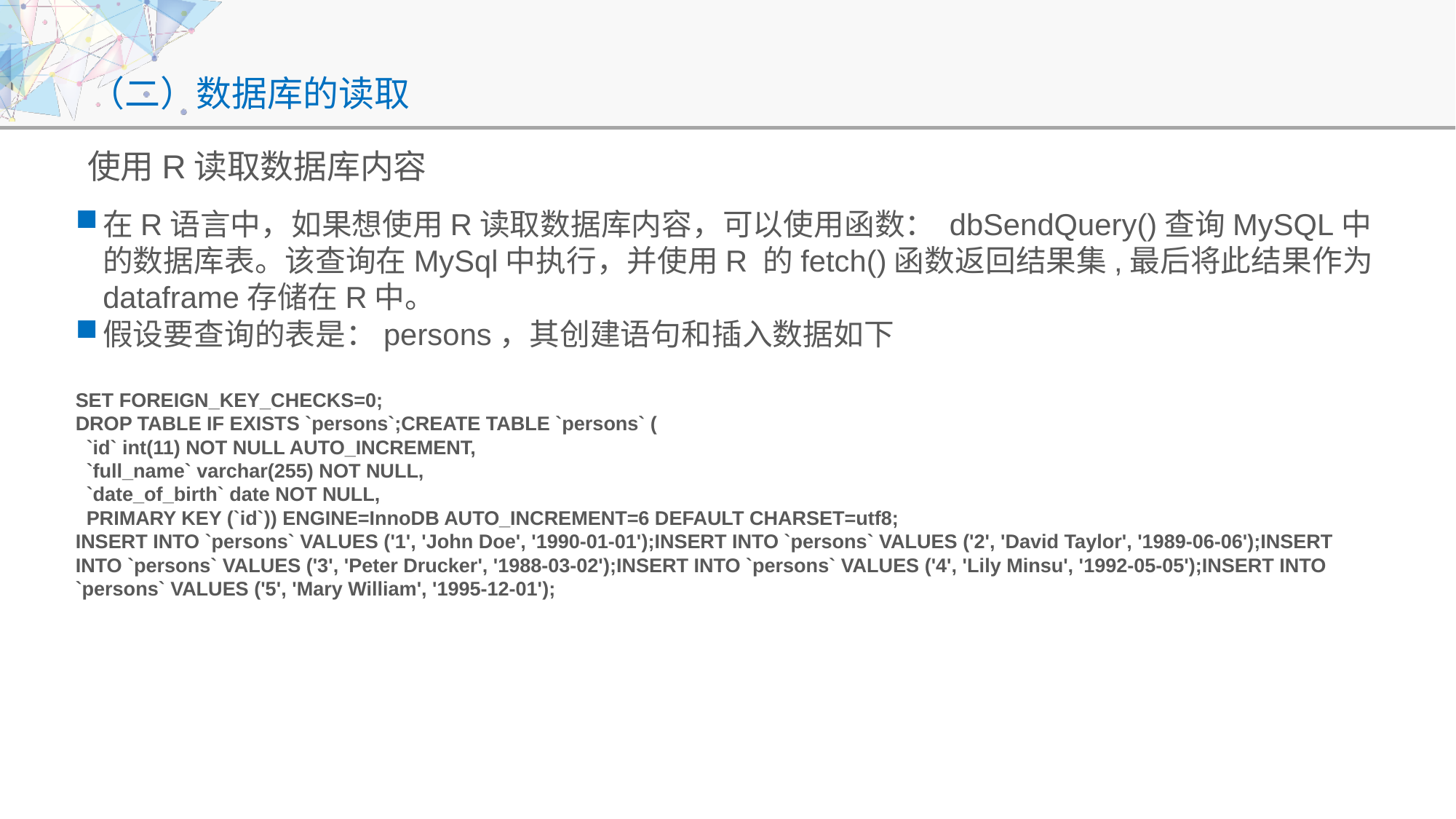

# （二）数据库的读取
使用R读取数据库内容
在R语言中，如果想使用R读取数据库内容，可以使用函数： dbSendQuery()查询MySQL中的数据库表。该查询在MySql中执行，并使用R 的fetch()函数返回结果集,最后将此结果作为dataframe存储在R中。
假设要查询的表是：persons，其创建语句和插入数据如下

SET FOREIGN_KEY_CHECKS=0;
DROP TABLE IF EXISTS `persons`;CREATE TABLE `persons` (
  `id` int(11) NOT NULL AUTO_INCREMENT,
  `full_name` varchar(255) NOT NULL,
  `date_of_birth` date NOT NULL,
  PRIMARY KEY (`id`)) ENGINE=InnoDB AUTO_INCREMENT=6 DEFAULT CHARSET=utf8;
INSERT INTO `persons` VALUES ('1', 'John Doe', '1990-01-01');INSERT INTO `persons` VALUES ('2', 'David Taylor', '1989-06-06');INSERT INTO `persons` VALUES ('3', 'Peter Drucker', '1988-03-02');INSERT INTO `persons` VALUES ('4', 'Lily Minsu', '1992-05-05');INSERT INTO `persons` VALUES ('5', 'Mary William', '1995-12-01');